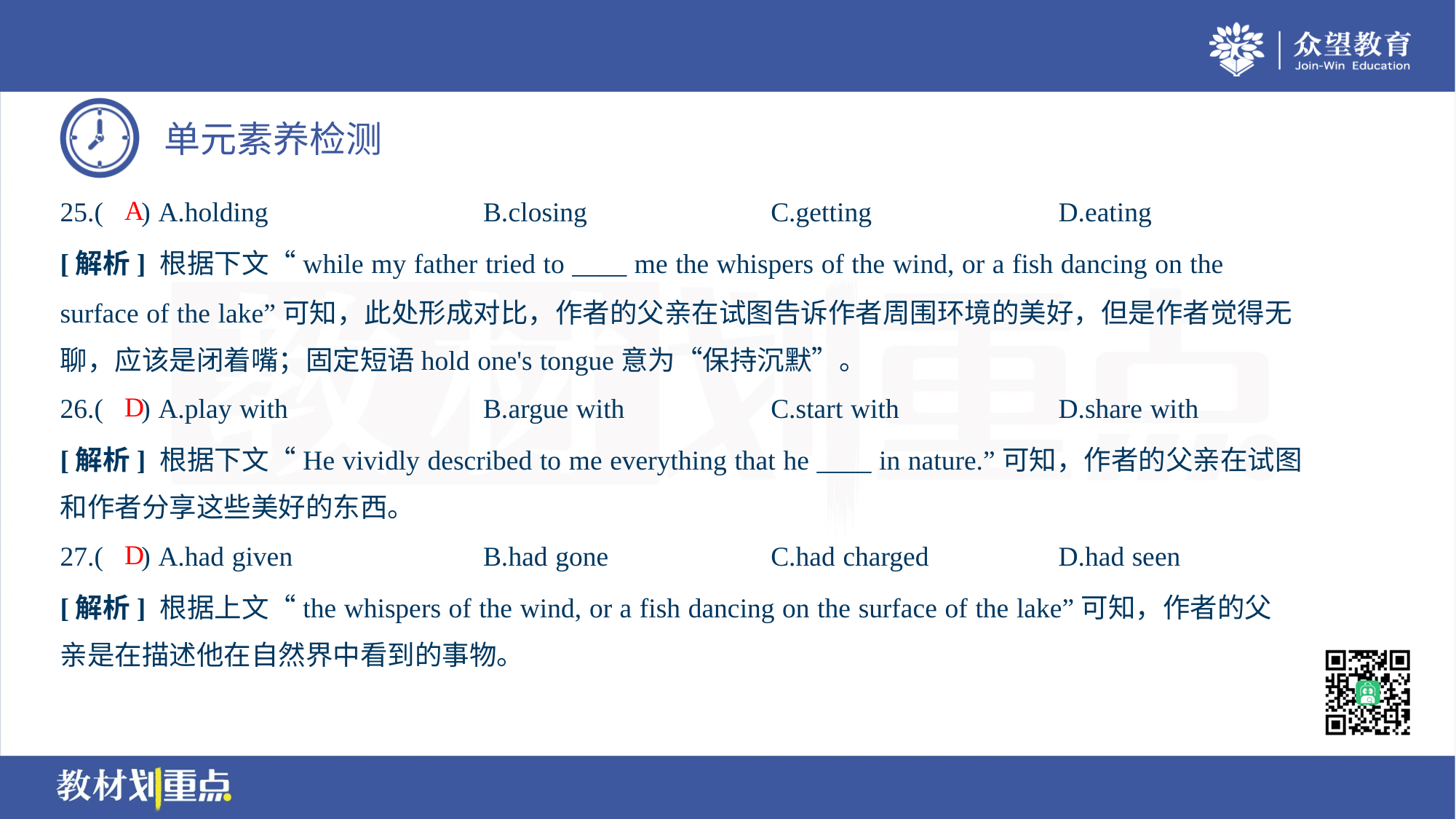

A
25.(     ) A.holding	B.closing	C.getting	D.eating
[解析] 根据下文“while my father tried to ____ me the whispers of the wind, or a fish dancing on the
surface of the lake”可知，此处形成对比，作者的父亲在试图告诉作者周围环境的美好，但是作者觉得无
聊，应该是闭着嘴；固定短语hold one's tongue意为“保持沉默”。
D
26.(     ) A.play with	B.argue with	C.start with	D.share with
[解析] 根据下文“He vividly described to me everything that he ____ in nature.”可知，作者的父亲在试图
和作者分享这些美好的东西。
D
27.(     ) A.had given	B.had gone	C.had charged	D.had seen
[解析] 根据上文“the whispers of the wind, or a fish dancing on the surface of the lake”可知，作者的父
亲是在描述他在自然界中看到的事物。